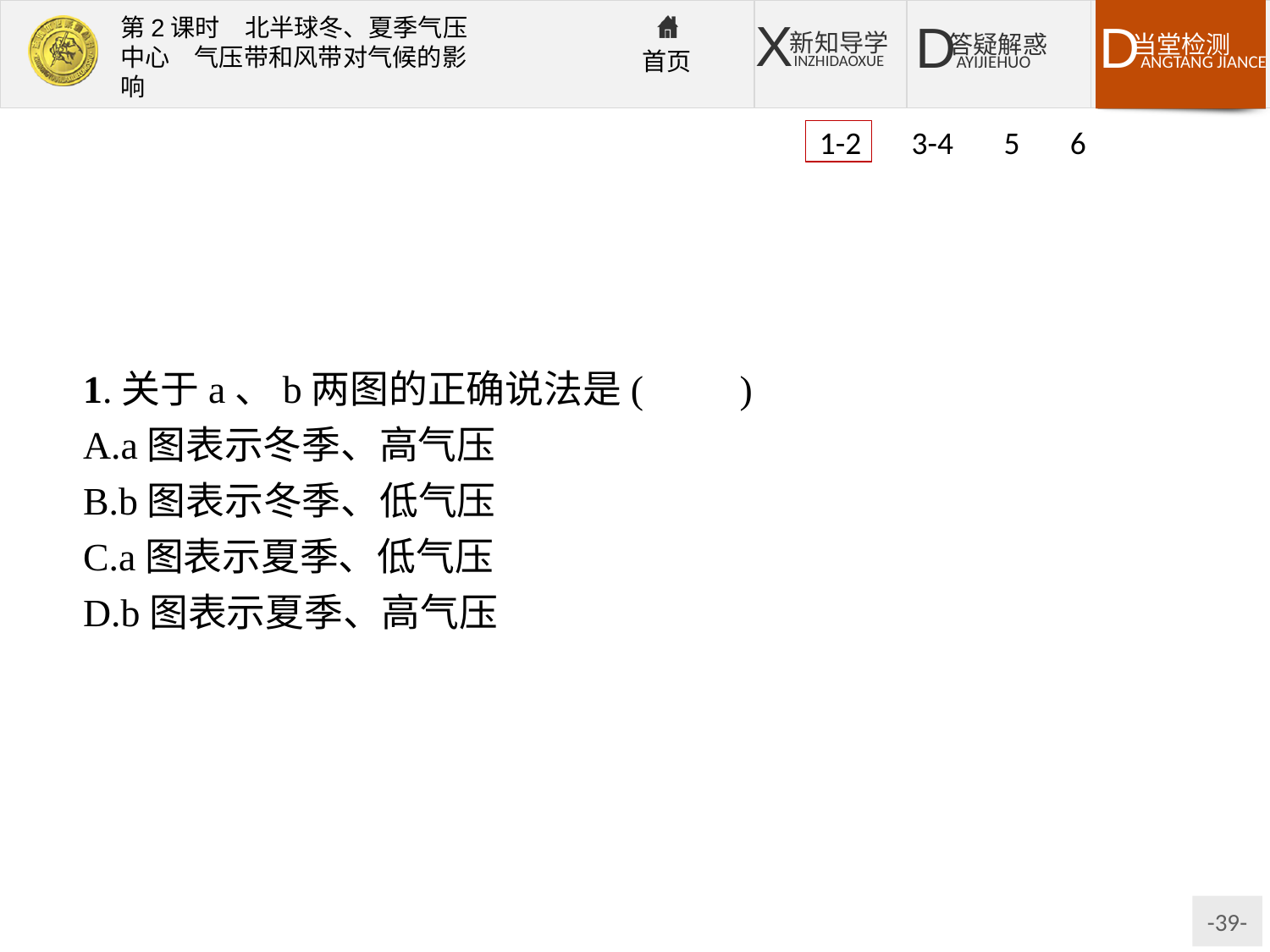

1-2       3-4       5       6

1.关于a、b两图的正确说法是(　　)
A.a图表示冬季、高气压
B.b图表示冬季、低气压
C.a图表示夏季、低气压
D.b图表示夏季、高气压